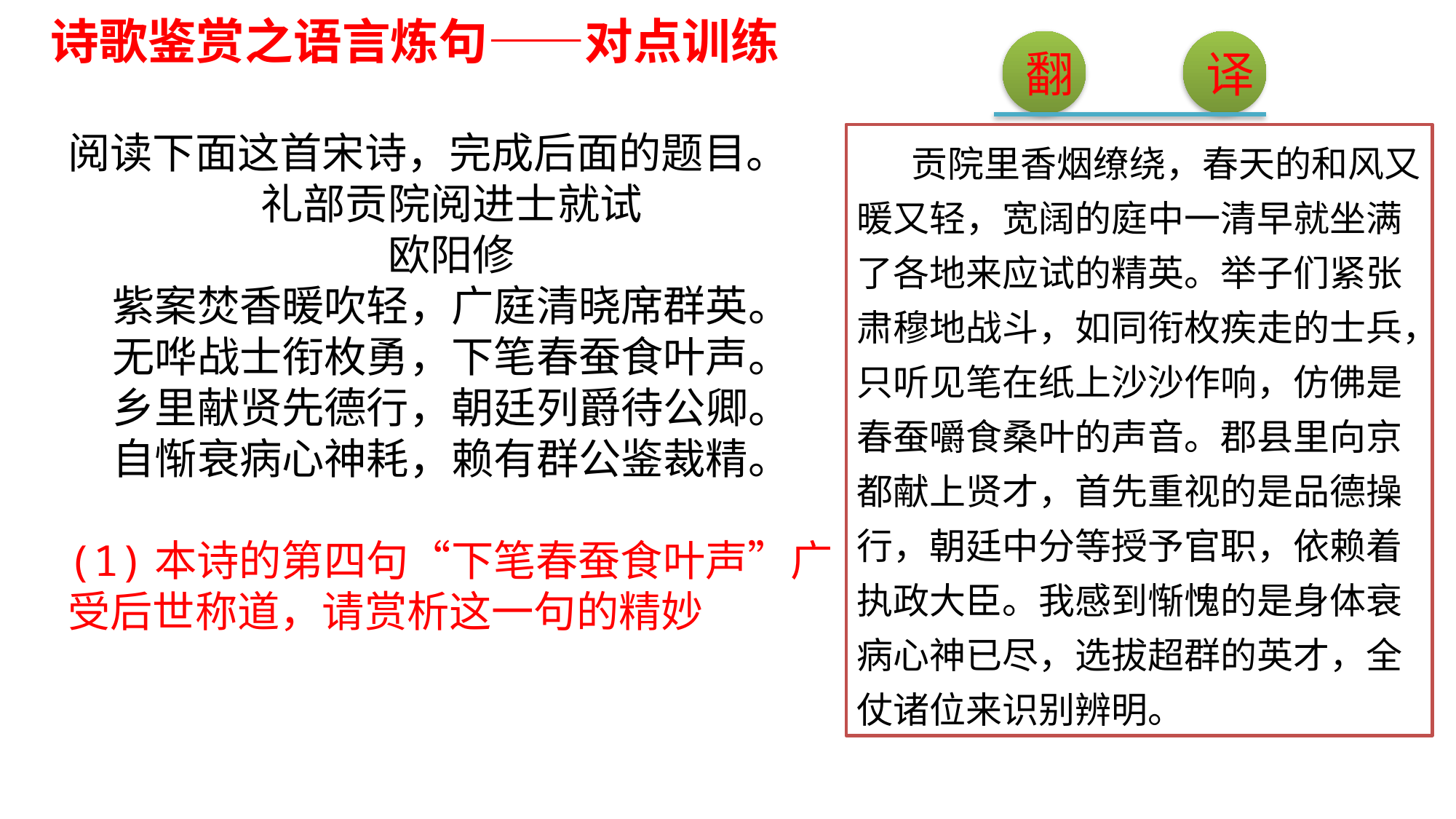

诗歌鉴赏之语言炼句——对点训练
翻
译
阅读下面这首宋诗，完成后面的题目。
礼部贡院阅进士就试
欧阳修
紫案焚香暖吹轻，广庭清晓席群英。
无哗战士衔枚勇，下笔春蚕食叶声。
乡里献贤先德行，朝廷列爵待公卿。
自惭衰病心神耗，赖有群公鉴裁精。

(1)本诗的第四句“下笔春蚕食叶声”广受后世称道，请赏析这一句的精妙
贡院里香烟缭绕，春天的和风又暖又轻，宽阔的庭中一清早就坐满了各地来应试的精英。举子们紧张肃穆地战斗，如同衔枚疾走的士兵，只听见笔在纸上沙沙作响，仿佛是春蚕嚼食桑叶的声音。郡县里向京都献上贤才，首先重视的是品德操行，朝廷中分等授予官职，依赖着执政大臣。我感到惭愧的是身体衰病心神已尽，选拔超群的英才，全仗诸位来识别辨明。